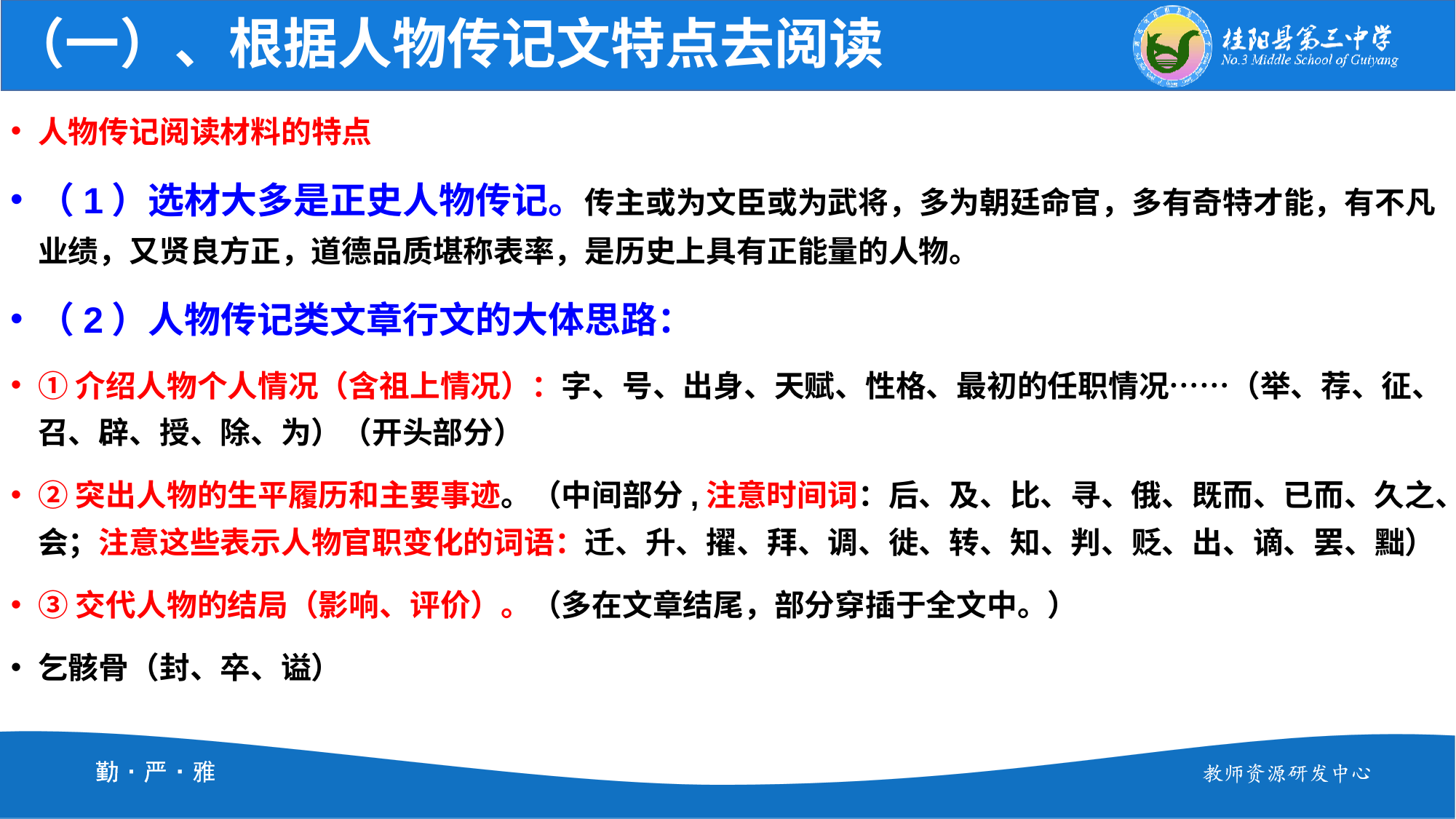

# （一）、根据人物传记文特点去阅读
人物传记阅读材料的特点
（1）选材大多是正史人物传记。传主或为文臣或为武将，多为朝廷命官，多有奇特才能，有不凡业绩，又贤良方正，道德品质堪称表率，是历史上具有正能量的人物。
（2）人物传记类文章行文的大体思路：
①介绍人物个人情况（含祖上情况）：字、号、出身、天赋、性格、最初的任职情况……（举、荐、征、召、辟、授、除、为）（开头部分）
②突出人物的生平履历和主要事迹。（中间部分,注意时间词：后、及、比、寻、俄、既而、已而、久之、会；注意这些表示人物官职变化的词语：迁、升、擢、拜、调、徙、转、知、判、贬、出、谪、罢、黜）
③交代人物的结局（影响、评价）。（多在文章结尾，部分穿插于全文中。）
乞骸骨（封、卒、谥）